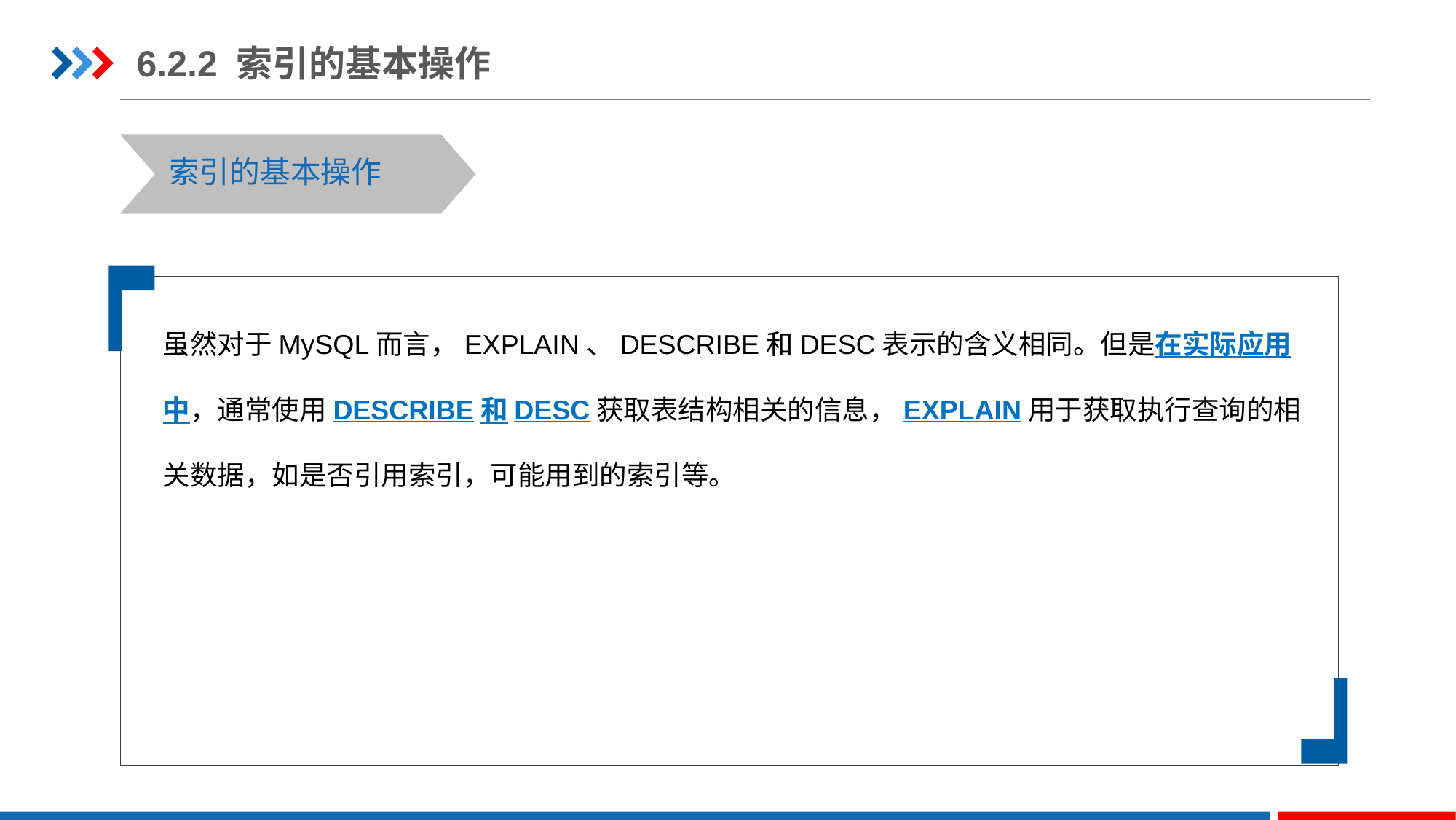

6.2.2 索引的基本操作

索引的基本操作

虽然对于MySQL而言，EXPLAIN、DESCRIBE和DESC表示的含义相同。但是在实际应用中，通常使用DESCRIBE和DESC获取表结构相关的信息，EXPLAIN用于获取执行查询的相关数据，如是否引用索引，可能用到的索引等。